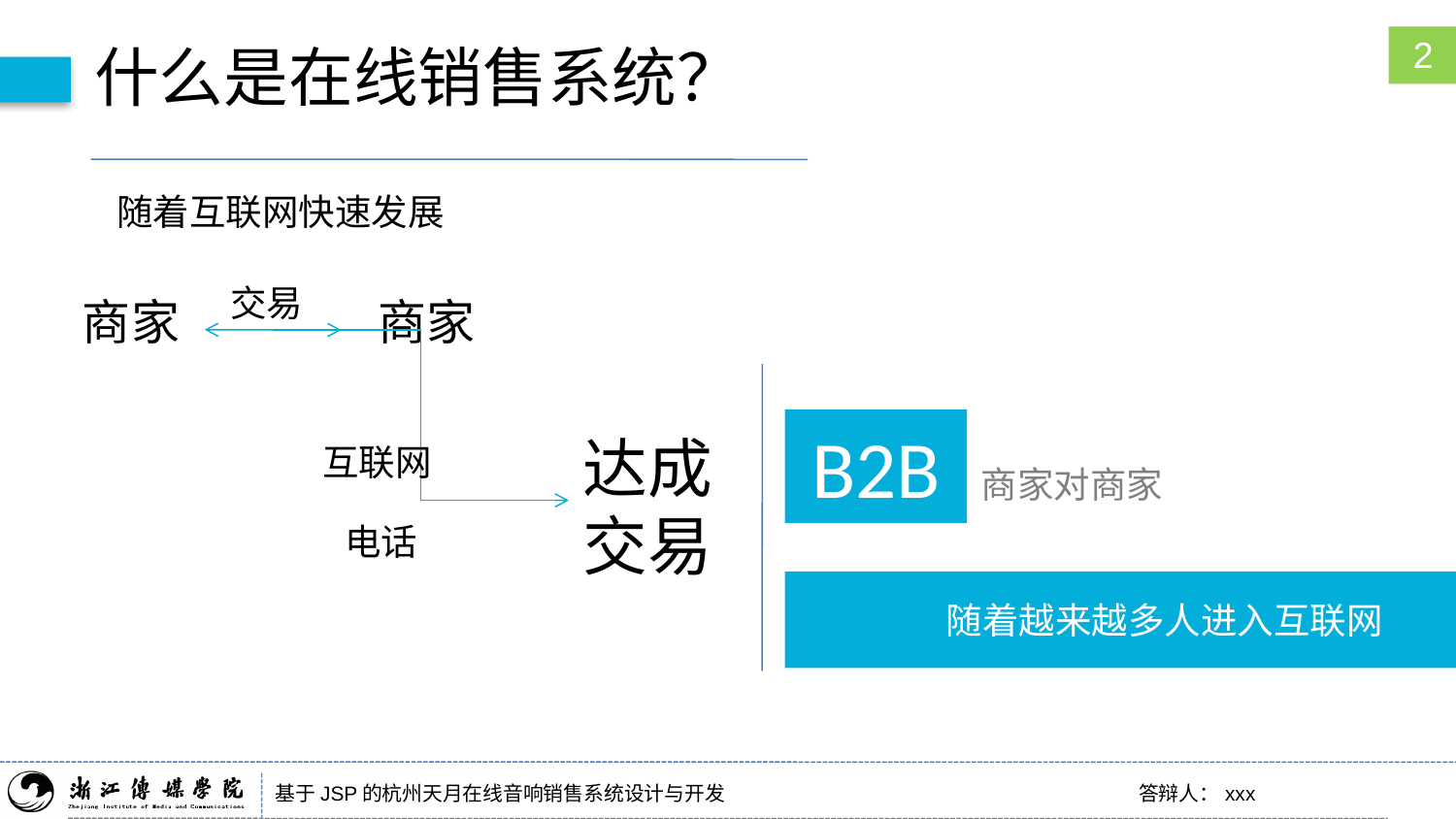

什么是在线销售系统？
2

随着互联网快速发展
交易
商家
商家
B2B
达成
交易
互联网
商家对商家
电话
随着越来越多人进入互联网